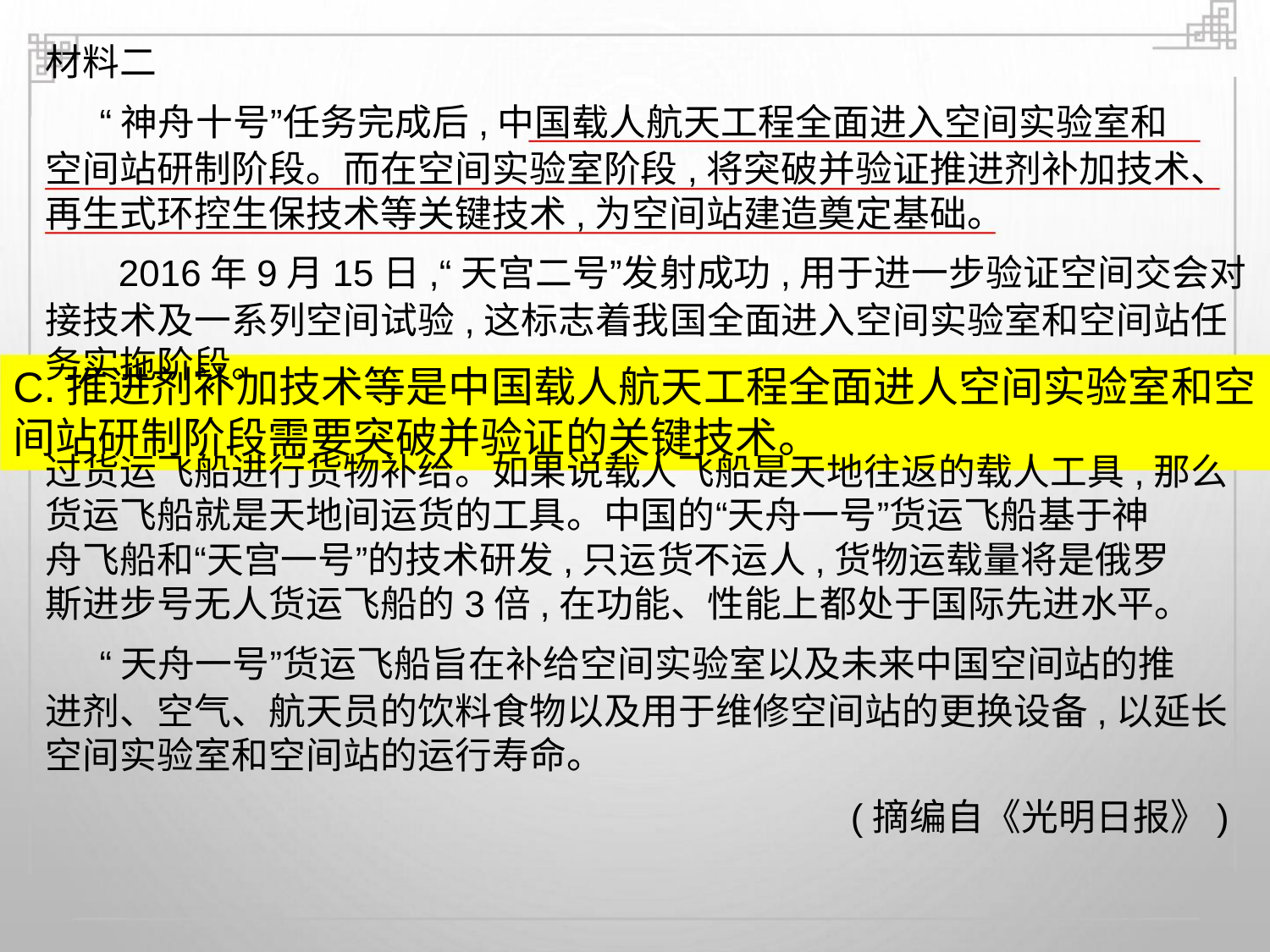

材料二
“神舟十号”任务完成后,中国载人航天工程全面进入空间实验室和
空间站研制阶段。而在空间实验室阶段,将突破并验证推进剂补加技术、
再生式环控生保技术等关键技术,为空间站建造奠定基础。
2016年9月15日,“天宫二号”发射成功,用于进一步验证空间交会对
接技术及一系列空间试验,这标志着我国全面进入空间实验室和空间站任
务实拖阶段。
C.推进剂补加技术等是中国载人航天工程全面进人空间实验室和空
间站研制阶段需要突破并验证的关键技术。
过货运飞船进行货物补给。如果说载人飞船是天地往返的载人工具,那么
货运飞船就是天地间运货的工具。中国的“天舟一号”货运飞船基于神
舟飞船和“天宫一号”的技术研发,只运货不运人,货物运载量将是俄罗
斯进步号无人货运飞船的3倍,在功能、性能上都处于国际先进水平。
“天舟一号”货运飞船旨在补给空间实验室以及未来中国空间站的推
进剂、空气、航天员的饮料食物以及用于维修空间站的更换设备,以延长
空间实验室和空间站的运行寿命。
(摘编自《光明日报》)